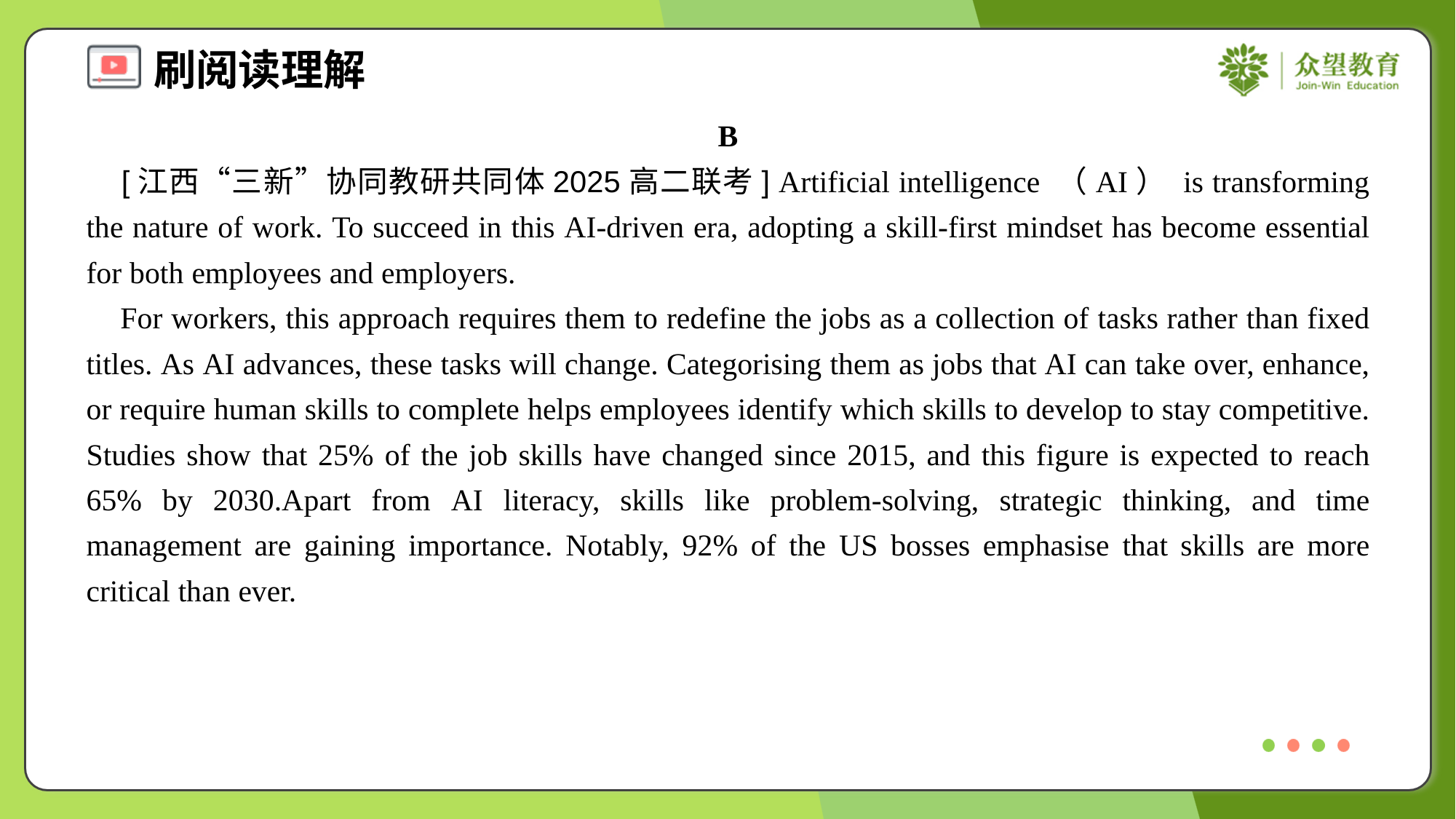

B
    [江西“三新”协同教研共同体2025高二联考] Artificial intelligence （AI） is transforming the nature of work. To succeed in this AI-driven era, adopting a skill-first mindset has become essential for both employees and employers.
    For workers, this approach requires them to redefine the jobs as a collection of tasks rather than fixed titles. As AI advances, these tasks will change. Categorising them as jobs that AI can take over, enhance, or require human skills to complete helps employees identify which skills to develop to stay competitive. Studies show that 25% of the job skills have changed since 2015, and this figure is expected to reach 65% by 2030.Apart from AI literacy, skills like problem-solving, strategic thinking, and time management are gaining importance. Notably, 92% of the US bosses emphasise that skills are more critical than ever.